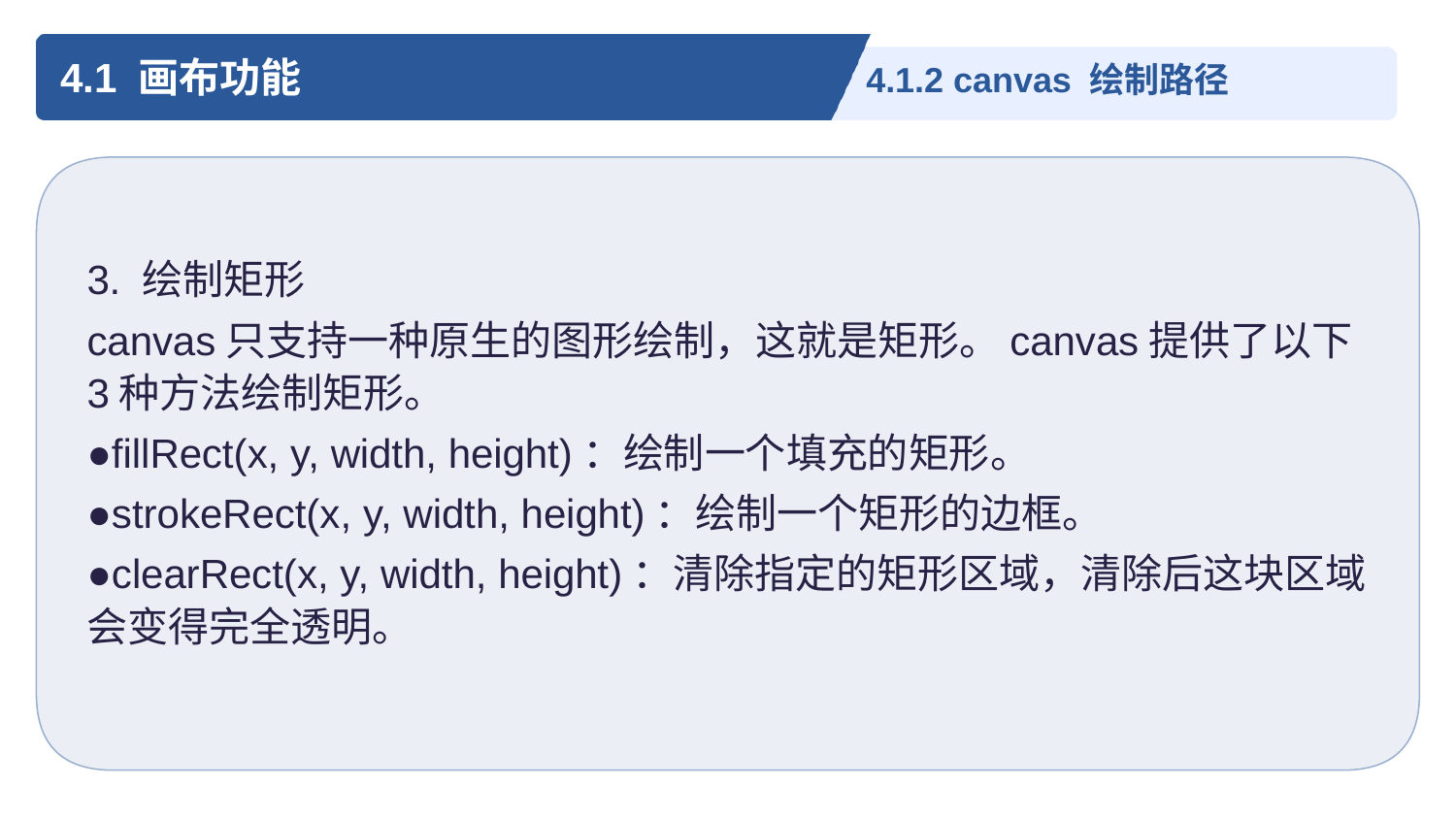

4.1 画布功能
4.1.2 canvas 绘制路径

3. 绘制矩形
canvas只支持一种原生的图形绘制，这就是矩形。canvas提供了以下3种方法绘制矩形。
●fillRect(x, y, width, height)：绘制一个填充的矩形。
●strokeRect(x, y, width, height)：绘制一个矩形的边框。
●clearRect(x, y, width, height)：清除指定的矩形区域，清除后这块区域会变得完全透明。